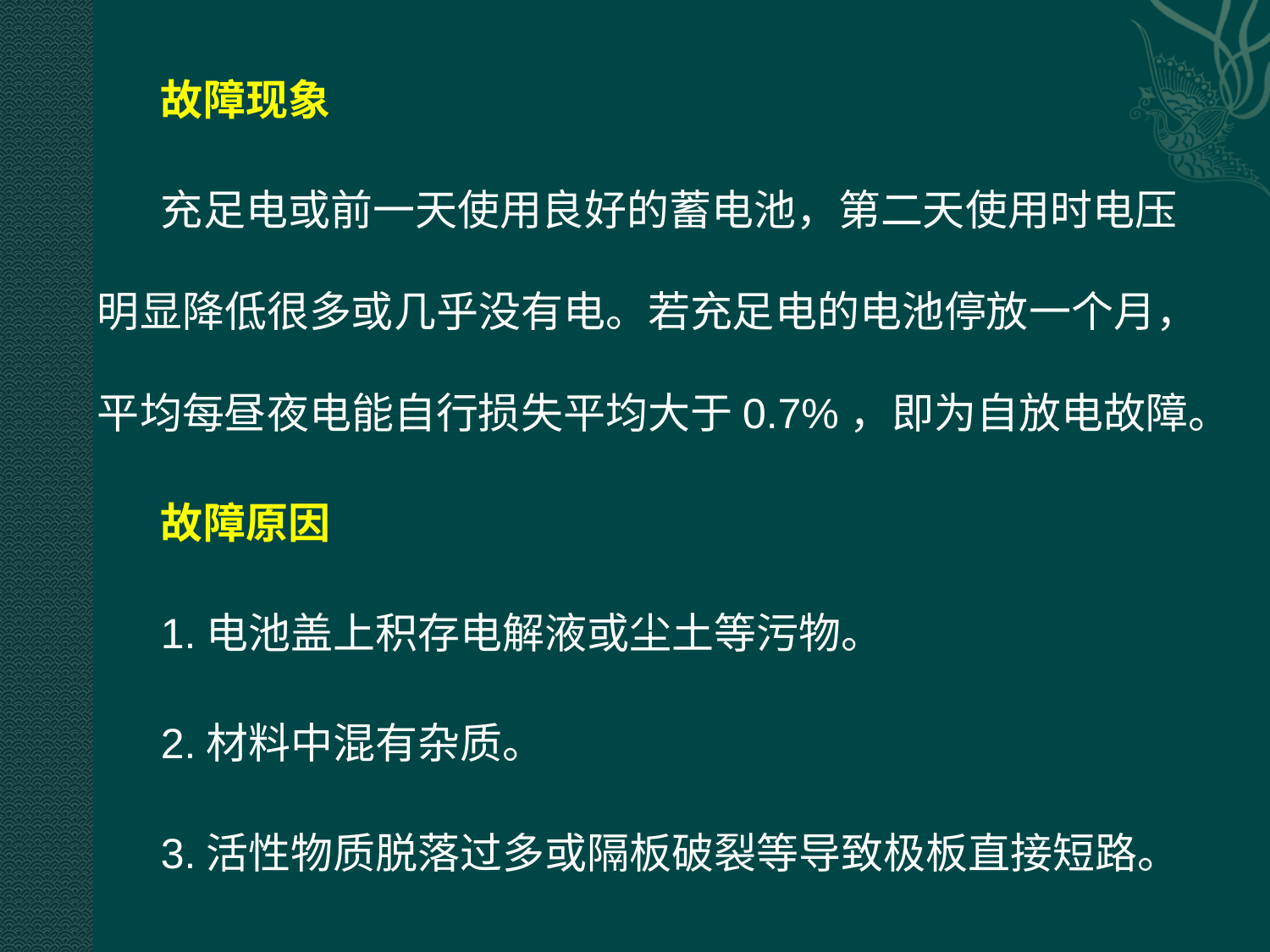

故障现象
充足电或前一天使用良好的蓄电池，第二天使用时电压明显降低很多或几乎没有电。若充足电的电池停放一个月，平均每昼夜电能自行损失平均大于0.7%，即为自放电故障。
故障原因
1.电池盖上积存电解液或尘土等污物。
2.材料中混有杂质。
3.活性物质脱落过多或隔板破裂等导致极板直接短路。